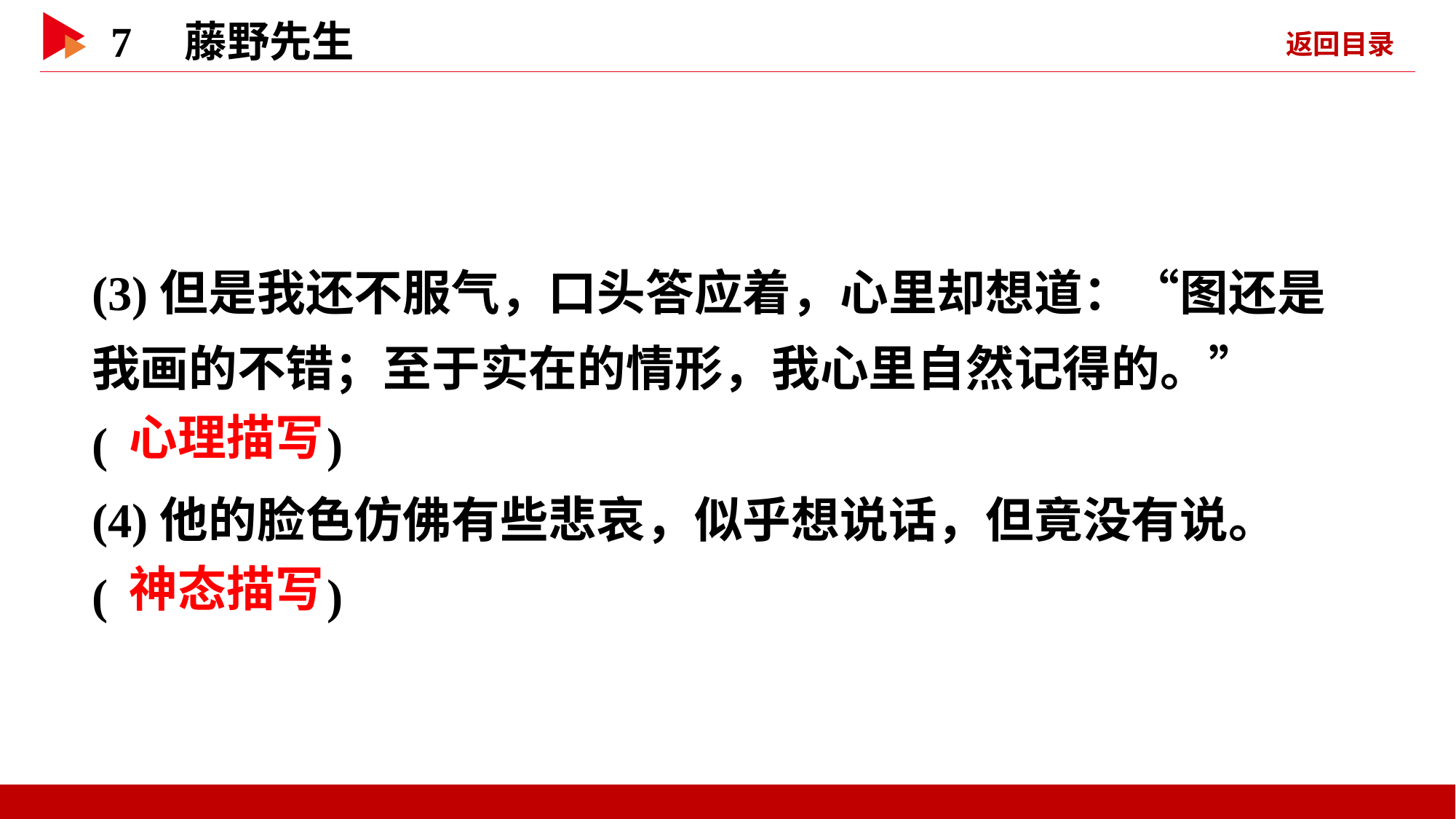

(3)但是我还不服气，口头答应着，心里却想道：“图还是我画的不错；至于实在的情形，我心里自然记得的。”
(                  )
(4)他的脸色仿佛有些悲哀，似乎想说话，但竟没有说。
(                  )
 心理描写
 神态描写